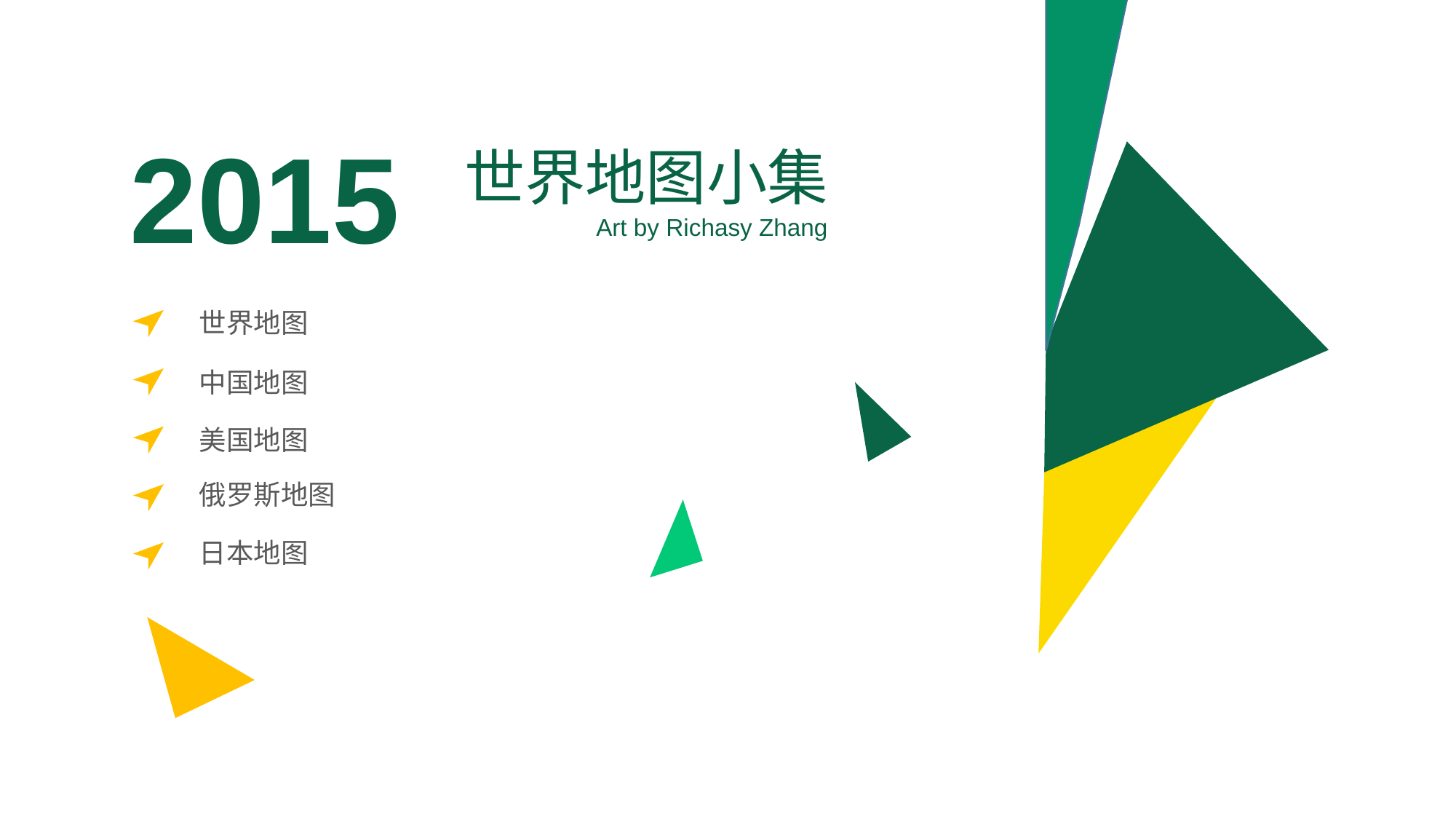

2015
世界地图小集
Art by Richasy Zhang

世界地图

中国地图

美国地图

俄罗斯地图

日本地图